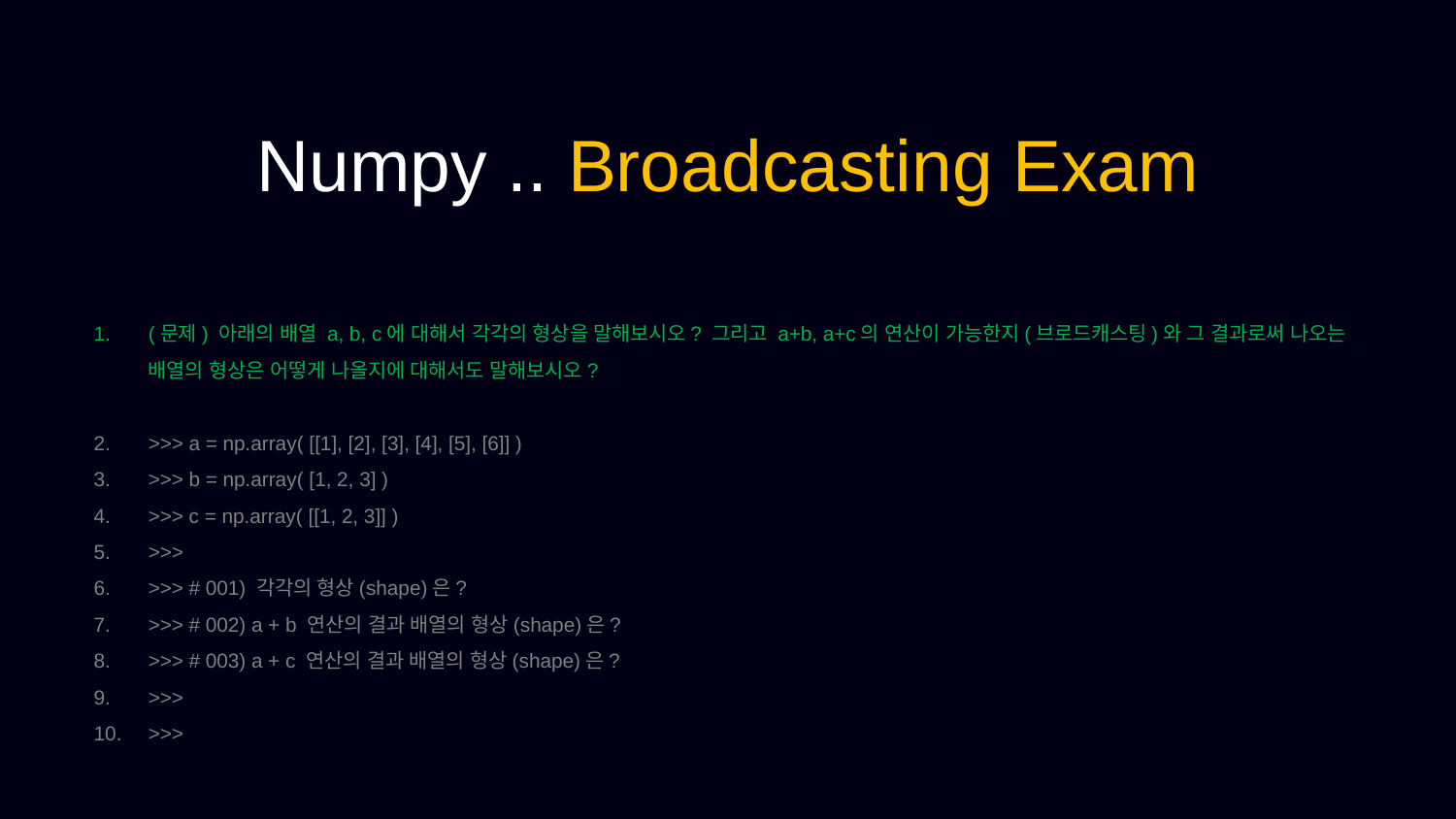

Numpy .. Broadcasting Exam
(문제) 아래의 배열 a, b, c에 대해서 각각의 형상을 말해보시오? 그리고 a+b, a+c의 연산이 가능한지(브로드캐스팅)와 그 결과로써 나오는 배열의 형상은 어떻게 나올지에 대해서도 말해보시오?

>>> a = np.array( [[1], [2], [3], [4], [5], [6]] )
>>> b = np.array( [1, 2, 3] )
>>> c = np.array( [[1, 2, 3]] )
>>>
>>> # 001) 각각의 형상(shape)은?
>>> # 002) a + b 연산의 결과 배열의 형상(shape)은?
>>> # 003) a + c 연산의 결과 배열의 형상(shape)은?
>>>
>>>